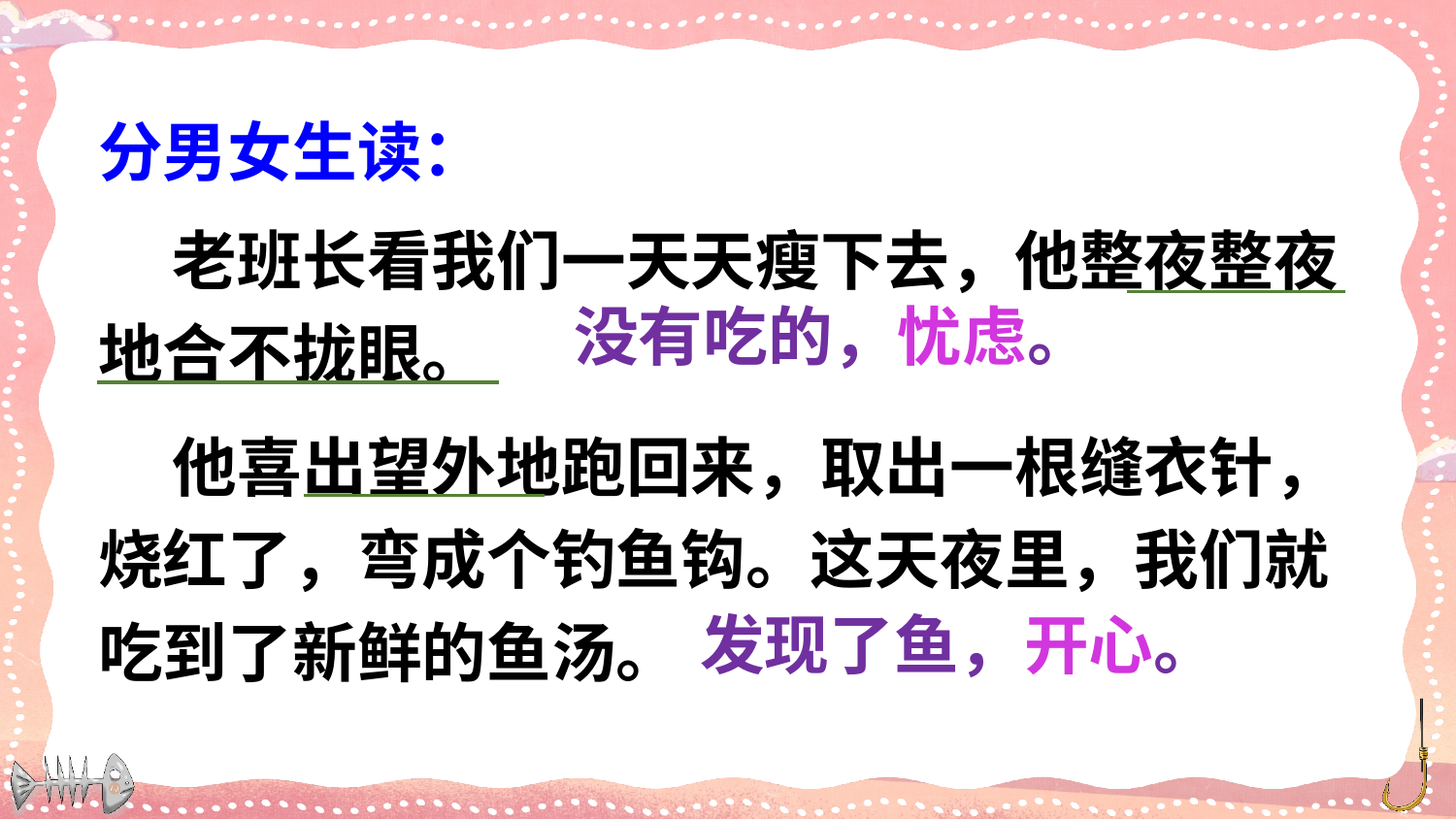

分男女生读：
    老班长看我们一天天瘦下去，他整夜整夜地合不拢眼。
    他喜出望外地跑回来，取出一根缝衣针，烧红了，弯成个钓鱼钩。这天夜里，我们就吃到了新鲜的鱼汤。
没有吃的，忧虑。
发现了鱼，开心。